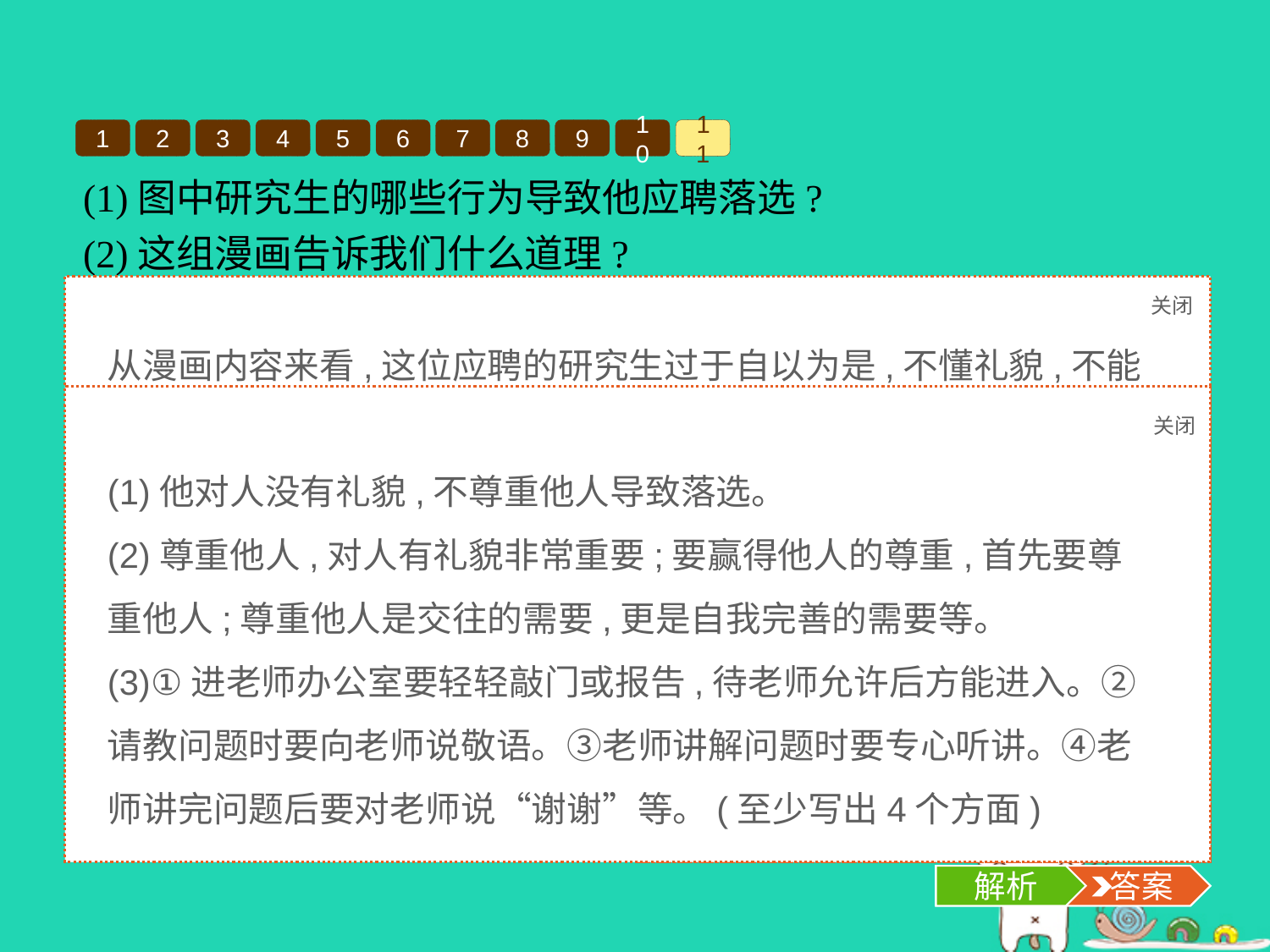

1
2
3
4
5
6
7
8
9
10
11
(1)图中研究生的哪些行为导致他应聘落选?
(2)这组漫画告诉我们什么道理?
(3)假如要到老师办公室向老师请教问题,该怎样做才算有礼貌?

关闭
解析

从漫画内容来看,这位应聘的研究生过于自以为是,不懂礼貌,不能尊重他人,所以最终落选了。设置的问题启发我们要尊重他人,对人有礼貌。

关闭
解析
  答案

(1)他对人没有礼貌,不尊重他人导致落选。
(2)尊重他人,对人有礼貌非常重要;要赢得他人的尊重,首先要尊重他人;尊重他人是交往的需要,更是自我完善的需要等。
(3)①进老师办公室要轻轻敲门或报告,待老师允许后方能进入。②请教问题时要向老师说敬语。③老师讲解问题时要专心听讲。④老师讲完问题后要对老师说“谢谢”等。(至少写出4个方面)
解析
  答案